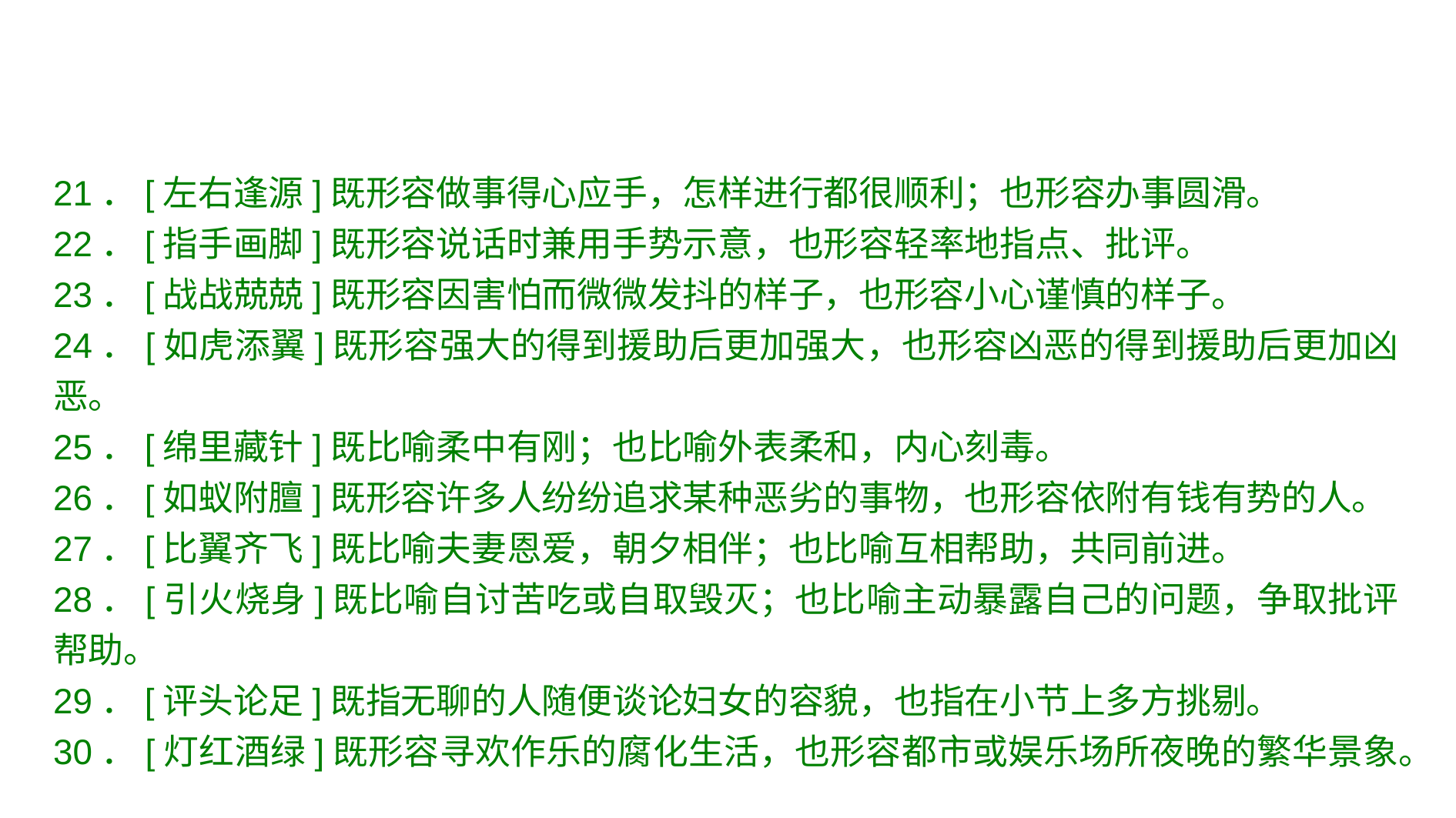

21．[左右逢源]既形容做事得心应手，怎样进行都很顺利；也形容办事圆滑。
22．[指手画脚]既形容说话时兼用手势示意，也形容轻率地指点、批评。
23．[战战兢兢]既形容因害怕而微微发抖的样子，也形容小心谨慎的样子。
24．[如虎添翼]既形容强大的得到援助后更加强大，也形容凶恶的得到援助后更加凶恶。
25．[绵里藏针]既比喻柔中有刚；也比喻外表柔和，内心刻毒。
26．[如蚁附膻]既形容许多人纷纷追求某种恶劣的事物，也形容依附有钱有势的人。
27．[比翼齐飞]既比喻夫妻恩爱，朝夕相伴；也比喻互相帮助，共同前进。
28．[引火烧身]既比喻自讨苦吃或自取毁灭；也比喻主动暴露自己的问题，争取批评帮助。
29．[评头论足]既指无聊的人随便谈论妇女的容貌，也指在小节上多方挑剔。
30．[灯红酒绿]既形容寻欢作乐的腐化生活，也形容都市或娱乐场所夜晚的繁华景象。